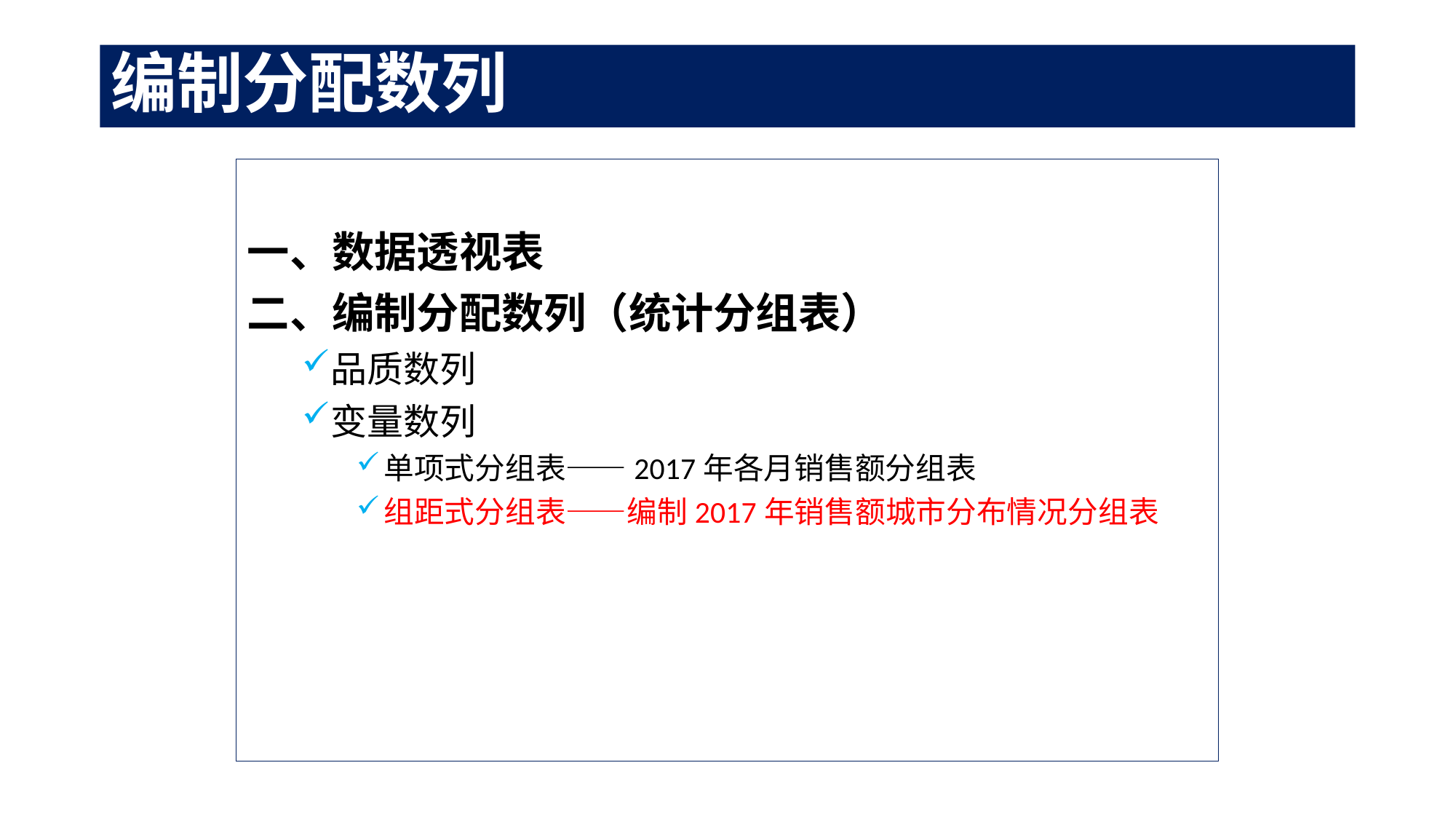

# 编制分配数列

一、数据透视表
二、编制分配数列（统计分组表）
品质数列
变量数列
单项式分组表——2017年各月销售额分组表
组距式分组表——编制2017年销售额城市分布情况分组表